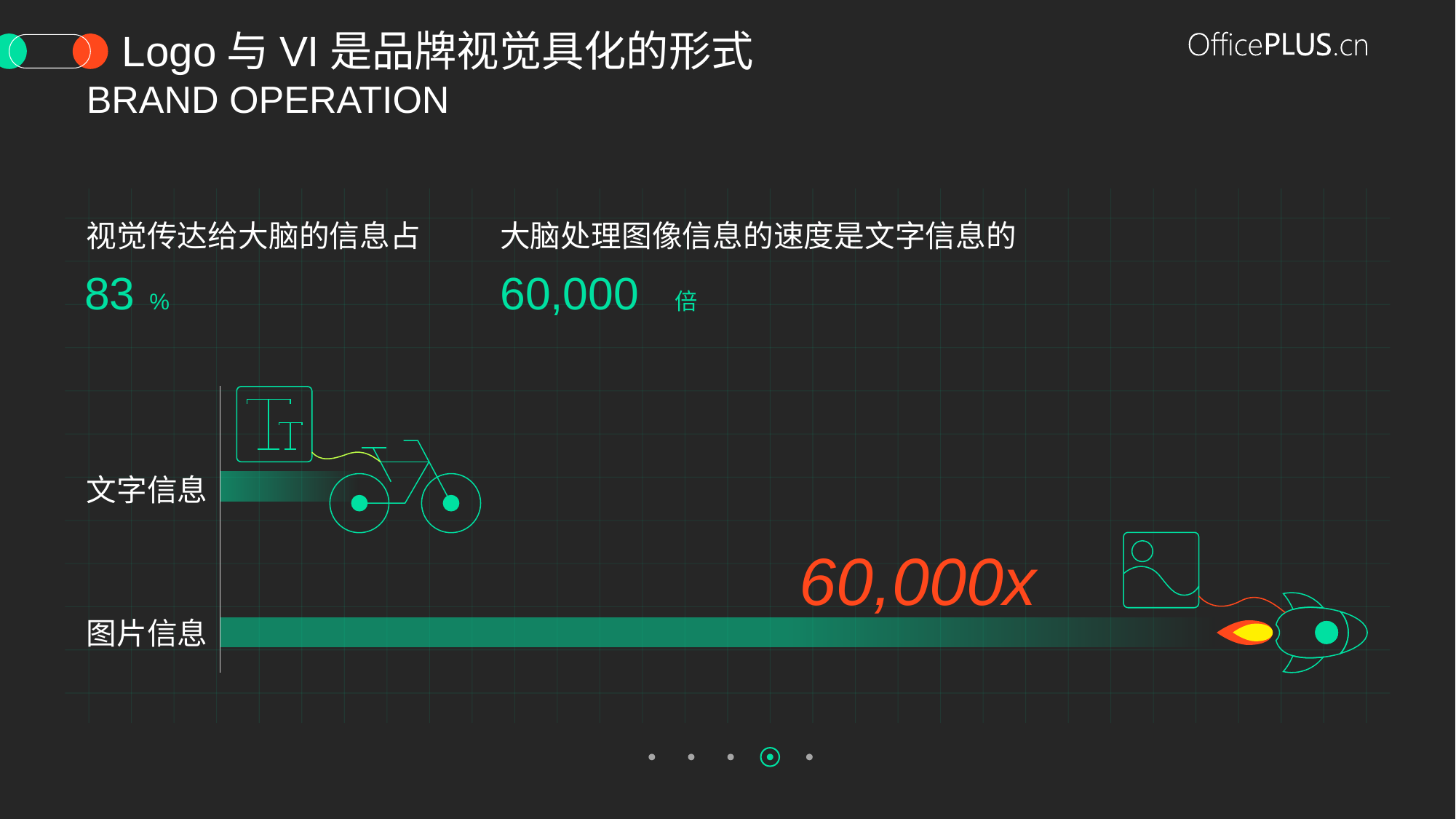

Logo与VI是品牌视觉具化的形式
Brand operation
视觉传达给大脑的信息占
大脑处理图像信息的速度是文字信息的
83
60,000
%
倍

文字信息

60,000x
图片信息